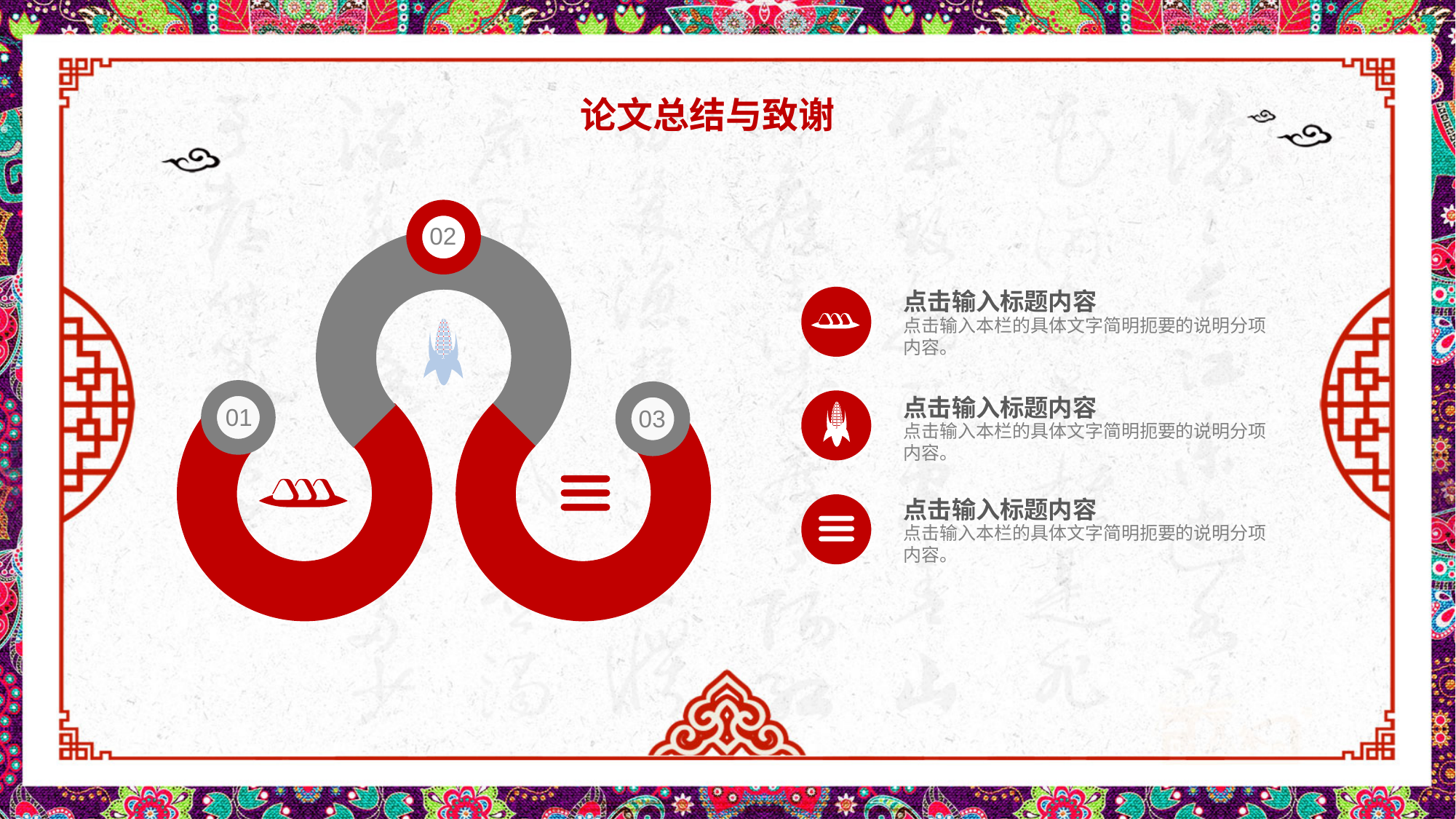

论文总结与致谢

02

点击输入标题内容
点击输入本栏的具体文字简明扼要的说明分项内容。

01

03
点击输入标题内容
点击输入本栏的具体文字简明扼要的说明分项内容。

点击输入标题内容
点击输入本栏的具体文字简明扼要的说明分项内容。